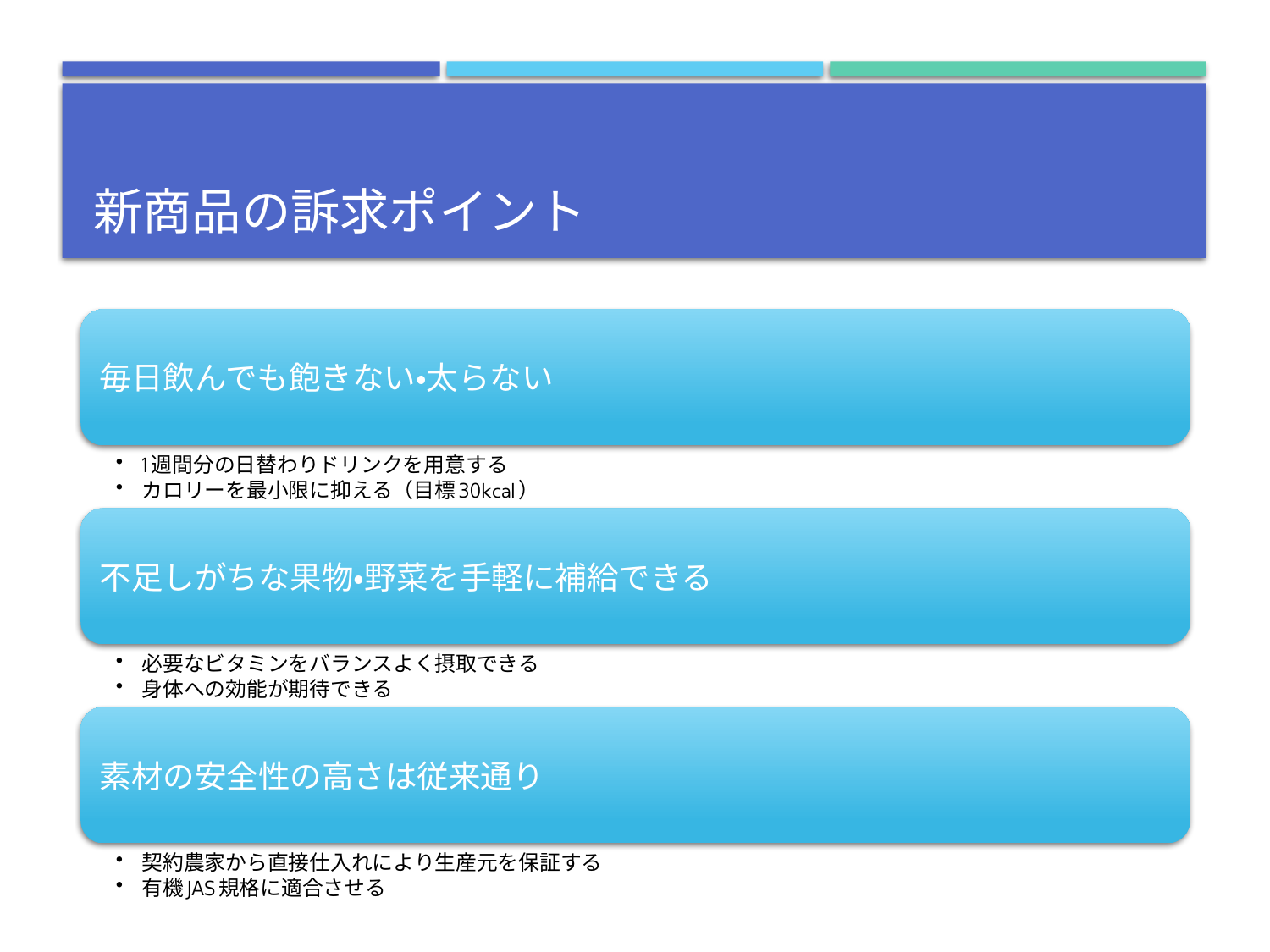

# 新商品の訴求ポイント
毎日飲んでも飽きない・太らない
1週間分の日替わりドリンクを用意する
カロリーを最小限に抑える（目標30kcal）
不足しがちな果物・野菜を手軽に補給できる
必要なビタミンをバランスよく摂取できる
身体への効能が期待できる
素材の安全性の高さは従来通り
契約農家から直接仕入れにより生産元を保証する
有機JAS規格に適合させる